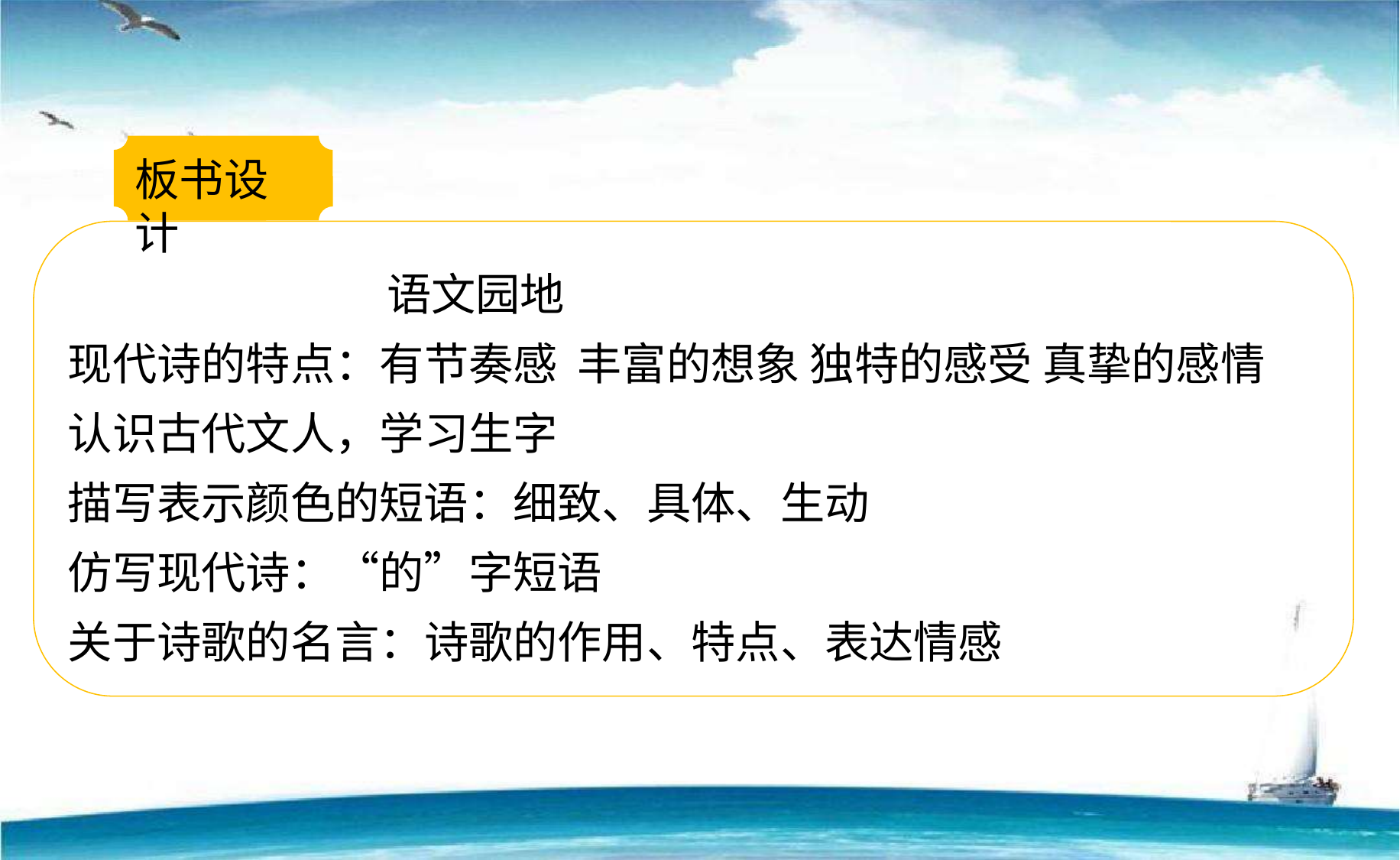

板书设计
                               语文园地
现代诗的特点：有节奏感  丰富的想象 独特的感受 真挚的感情
认识古代文人，学习生字
描写表示颜色的短语：细致、具体、生动
仿写现代诗：“的”字短语
关于诗歌的名言：诗歌的作用、特点、表达情感